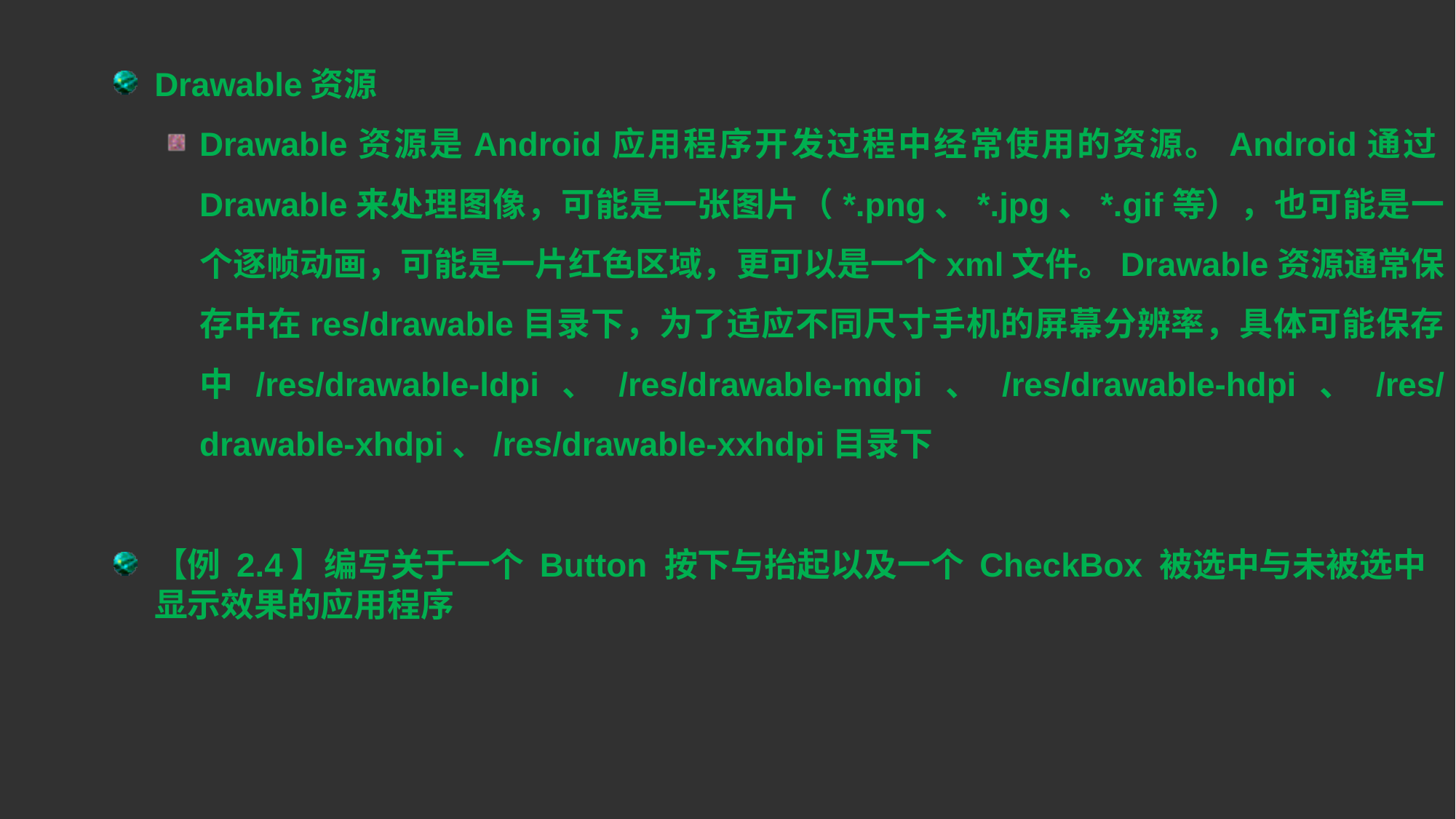

Drawable资源
Drawable资源是Android应用程序开发过程中经常使用的资源。Android通过Drawable来处理图像，可能是一张图片（*.png、*.jpg、*.gif等），也可能是一个逐帧动画，可能是一片红色区域，更可以是一个xml文件。Drawable资源通常保存中在res/drawable目录下，为了适应不同尺寸手机的屏幕分辨率，具体可能保存中/res/drawable-ldpi、/res/drawable-mdpi、/res/drawable-hdpi、/res/drawable-xhdpi、/res/drawable-xxhdpi目录下
【例 2.4】编写关于一个 Button 按下与抬起以及一个 CheckBox 被选中与未被选中显示效果的应用程序